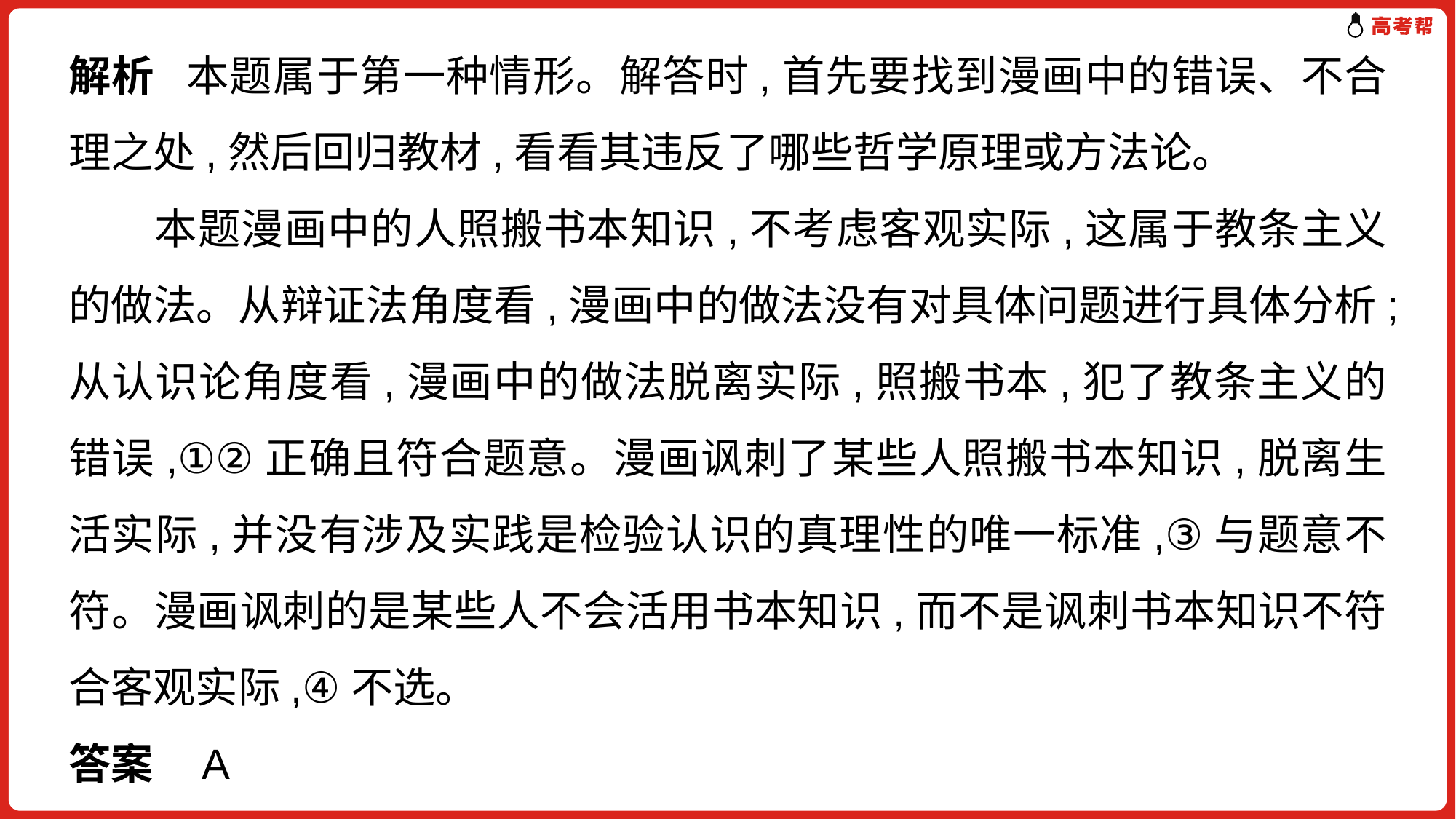

解析   本题属于第一种情形。解答时,首先要找到漫画中的错误、不合理之处,然后回归教材,看看其违反了哪些哲学原理或方法论。
　　本题漫画中的人照搬书本知识,不考虑客观实际,这属于教条主义的做法。从辩证法角度看,漫画中的做法没有对具体问题进行具体分析;从认识论角度看,漫画中的做法脱离实际,照搬书本,犯了教条主义的错误,①②正确且符合题意。漫画讽刺了某些人照搬书本知识,脱离生活实际,并没有涉及实践是检验认识的真理性的唯一标准,③与题意不符。漫画讽刺的是某些人不会活用书本知识,而不是讽刺书本知识不符合客观实际,④不选。
答案    A